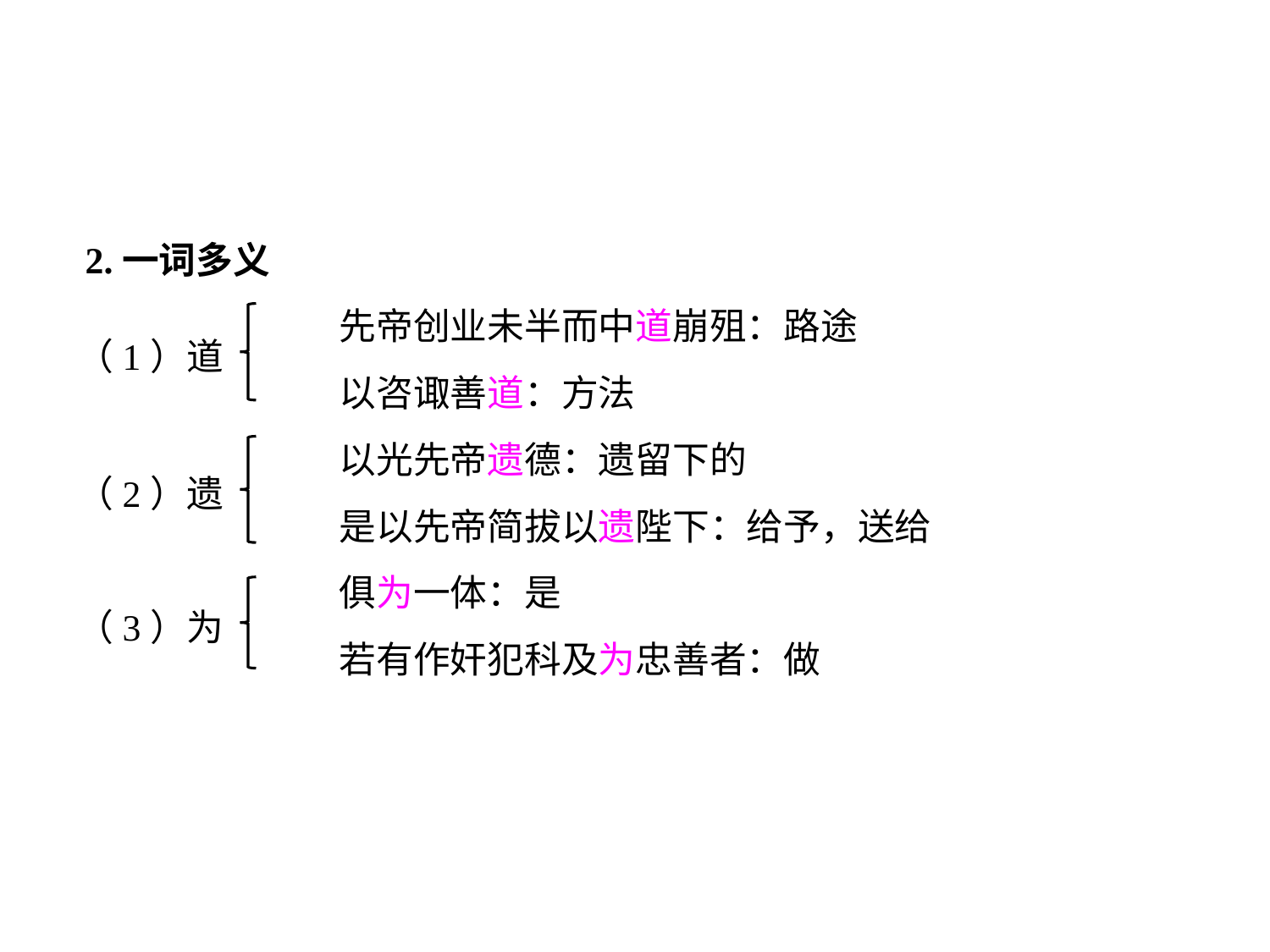

2.一词多义
		先帝创业未半而中道崩殂：路途
		以咨诹善道：方法
		以光先帝遗德：遗留下的
		是以先帝简拔以遗陛下：给予，送给
		俱为一体：是
		若有作奸犯科及为忠善者：做

（1）道

（2）遗

（3）为